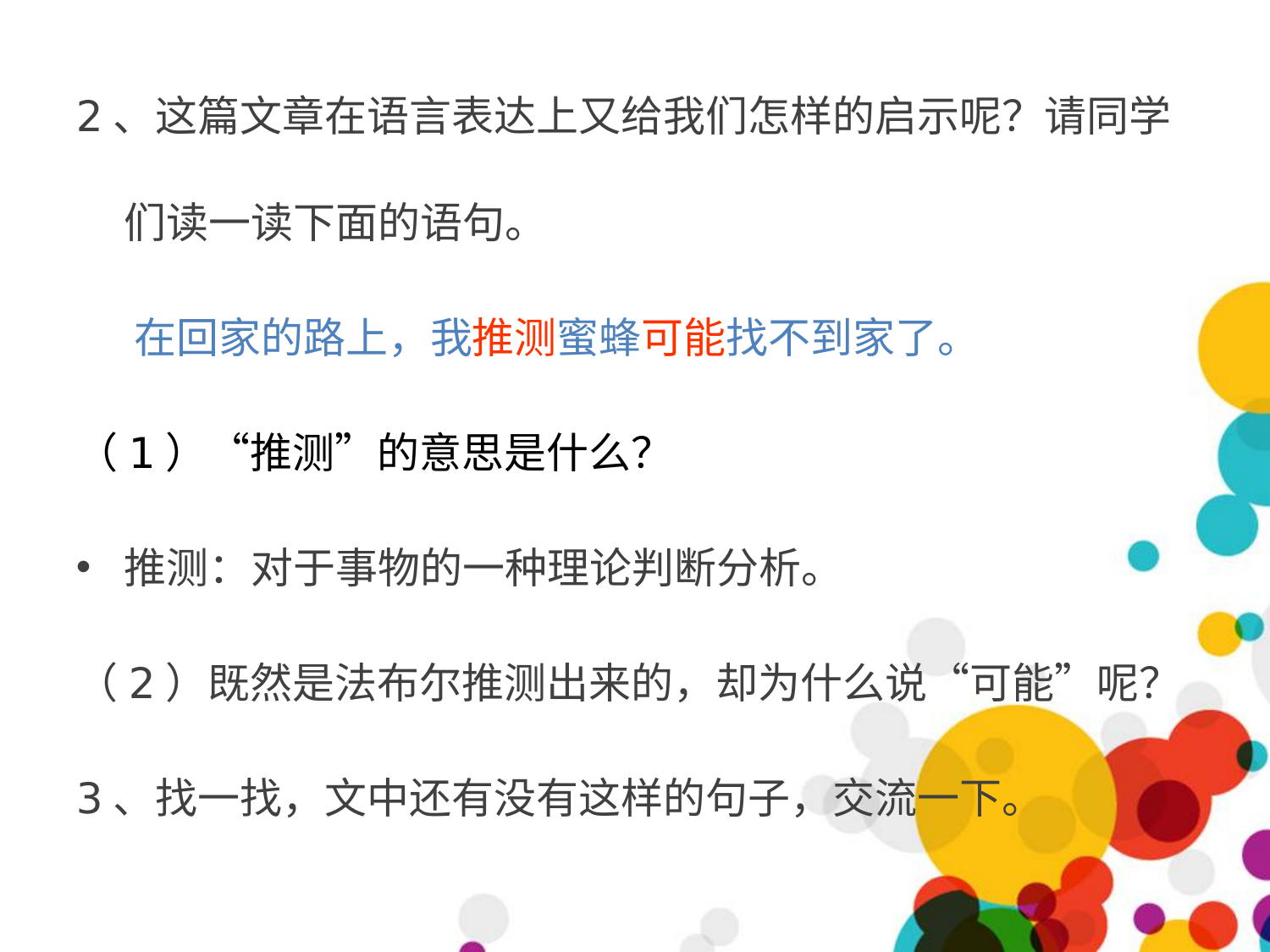

2、这篇文章在语言表达上又给我们怎样的启示呢？请同学们读一读下面的语句。
     在回家的路上，我推测蜜蜂可能找不到家了。
（1）“推测”的意思是什么？
推测：对于事物的一种理论判断分析。
（2）既然是法布尔推测出来的，却为什么说“可能”呢？
3、找一找，文中还有没有这样的句子，交流一下。